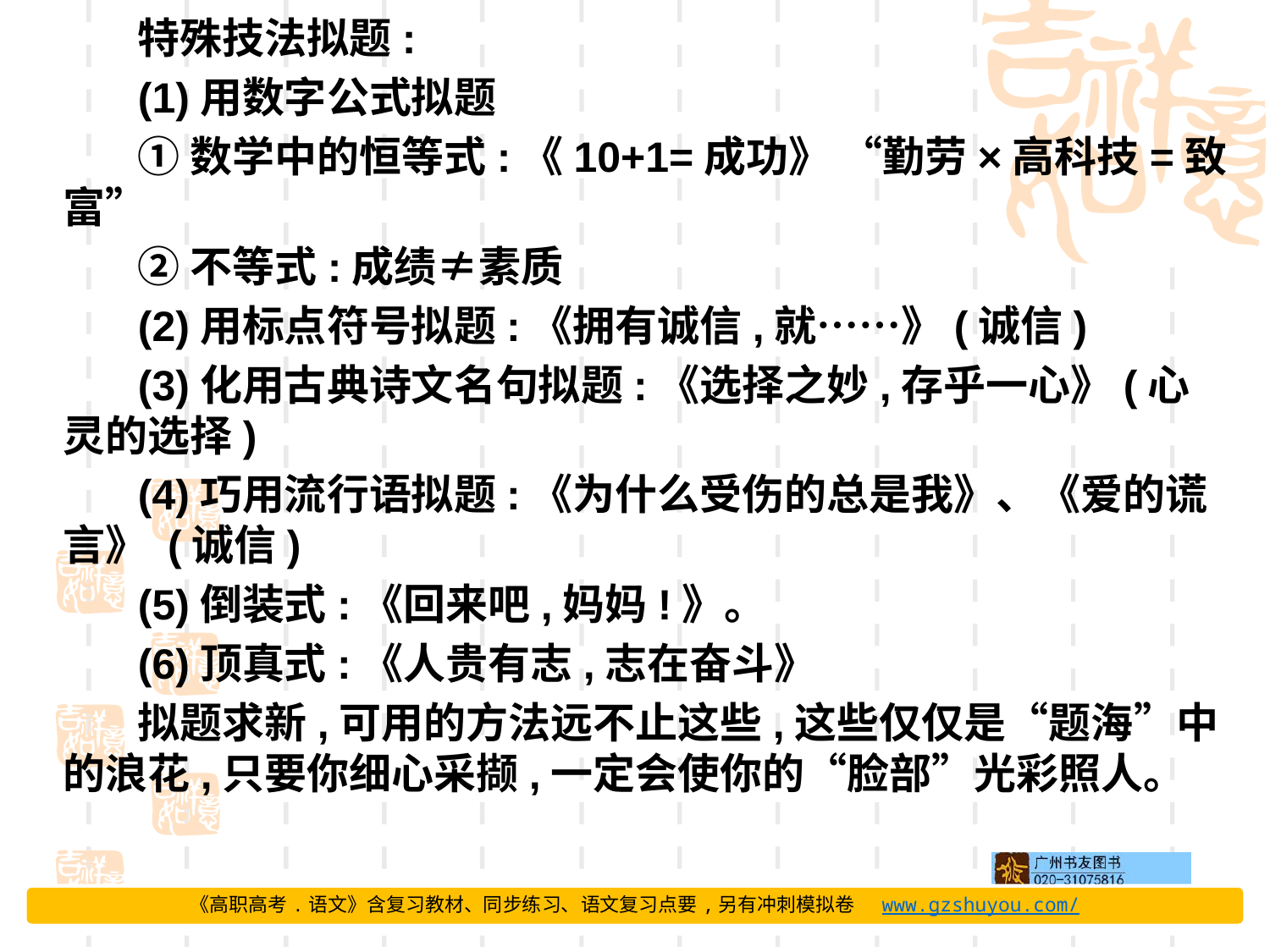

特殊技法拟题:
(1)用数字公式拟题
①数学中的恒等式:《10+1=成功》 “勤劳×高科技=致富”
②不等式:成绩≠素质
(2)用标点符号拟题:《拥有诚信,就……》(诚信)
(3)化用古典诗文名句拟题:《选择之妙,存乎一心》(心灵的选择)
(4)巧用流行语拟题:《为什么受伤的总是我》、《爱的谎言》 (诚信)
(5)倒装式:《回来吧,妈妈!》。
(6)顶真式:《人贵有志,志在奋斗》
拟题求新,可用的方法远不止这些,这些仅仅是“题海”中的浪花,只要你细心采撷,一定会使你的“脸部”光彩照人。